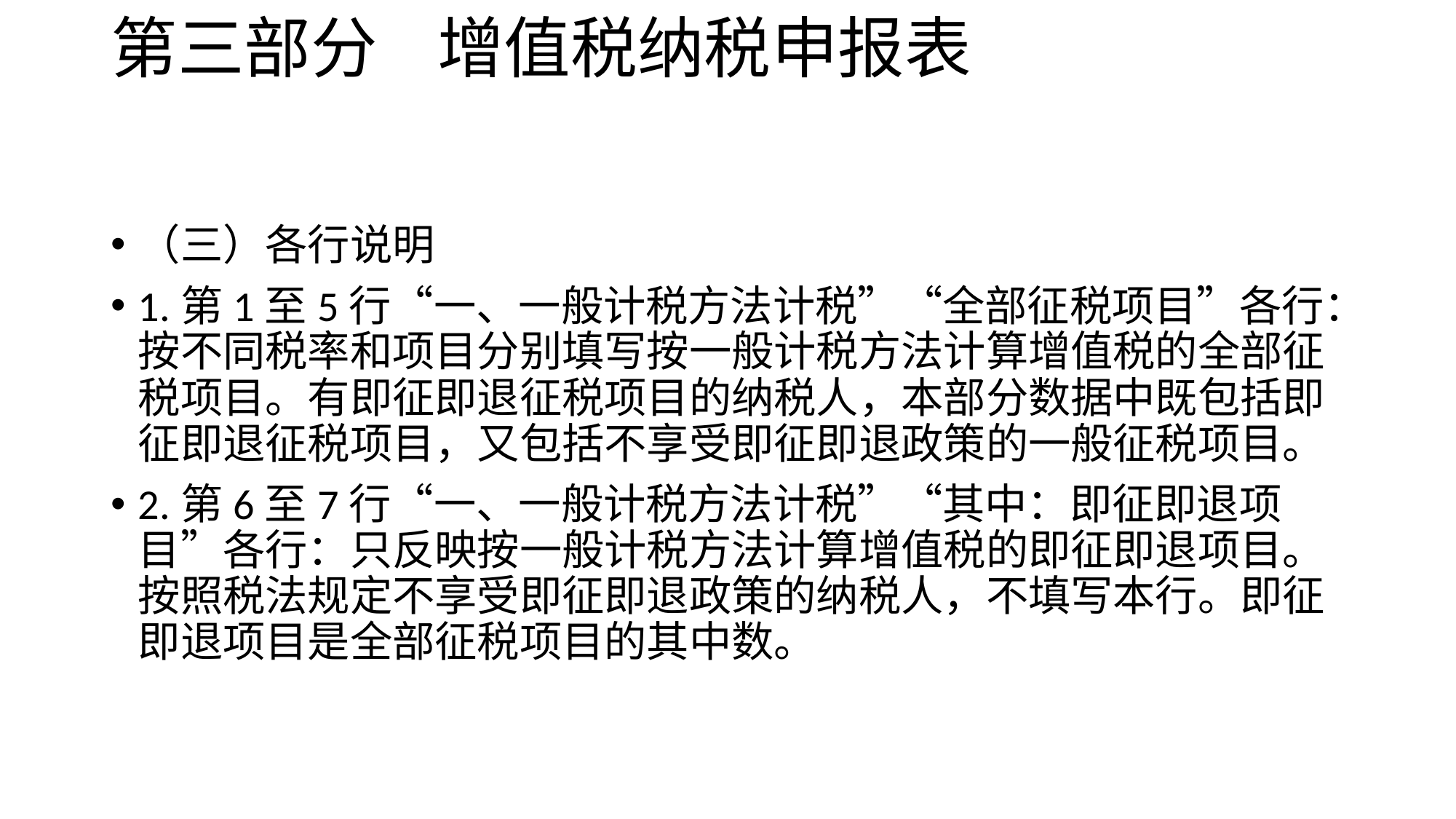

# 第三部分    增值税纳税申报表

（三）各行说明
1.第1至5行“一、一般计税方法计税”“全部征税项目”各行：按不同税率和项目分别填写按一般计税方法计算增值税的全部征税项目。有即征即退征税项目的纳税人，本部分数据中既包括即征即退征税项目，又包括不享受即征即退政策的一般征税项目。
2.第6至7行“一、一般计税方法计税”“其中：即征即退项目”各行：只反映按一般计税方法计算增值税的即征即退项目。按照税法规定不享受即征即退政策的纳税人，不填写本行。即征即退项目是全部征税项目的其中数。